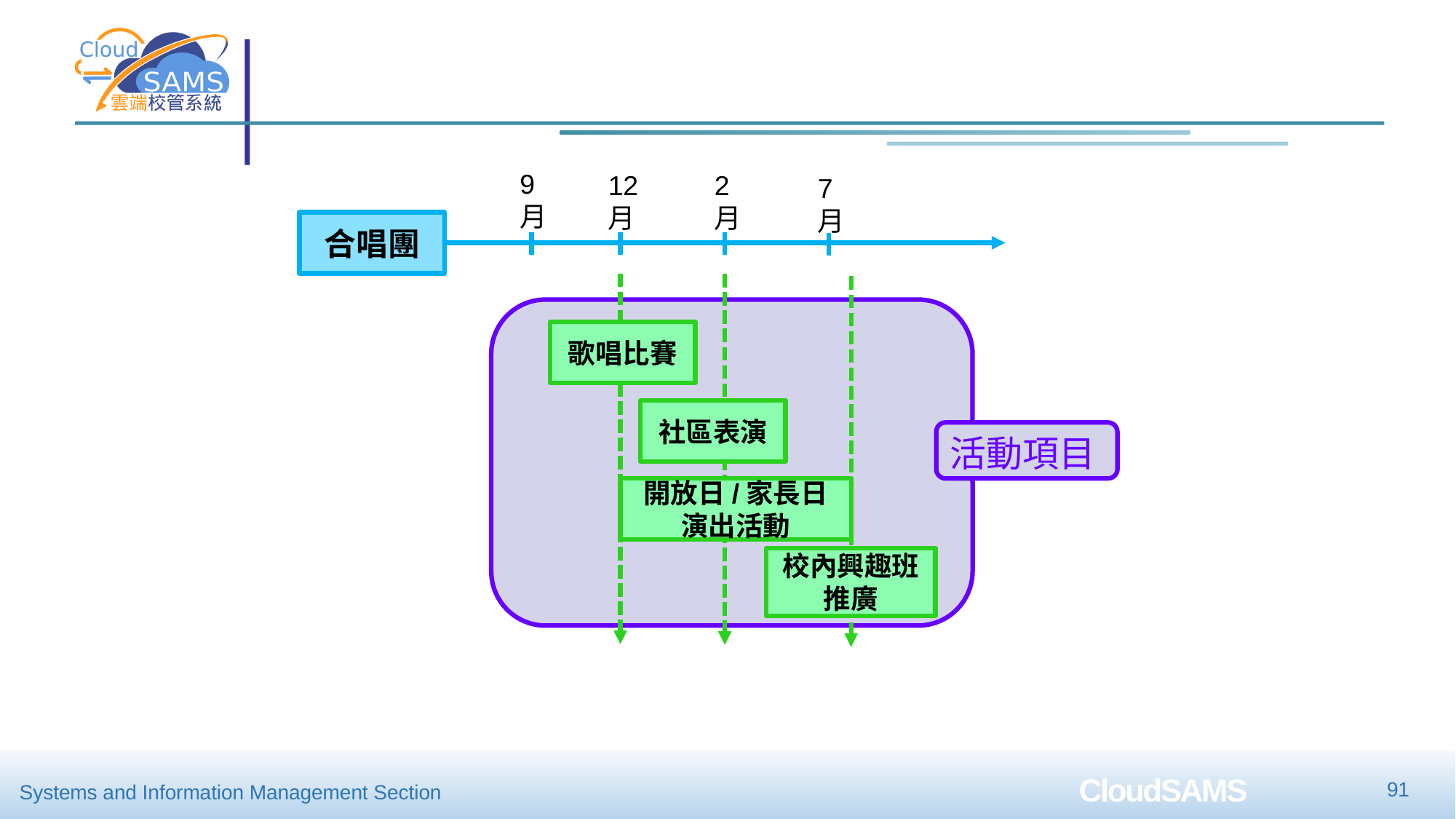

9月
2 月
12月
7月
合唱團

歌唱比賽
社區表演
活動項目
開放日/家長日
演出活動
校內興趣班推廣
91